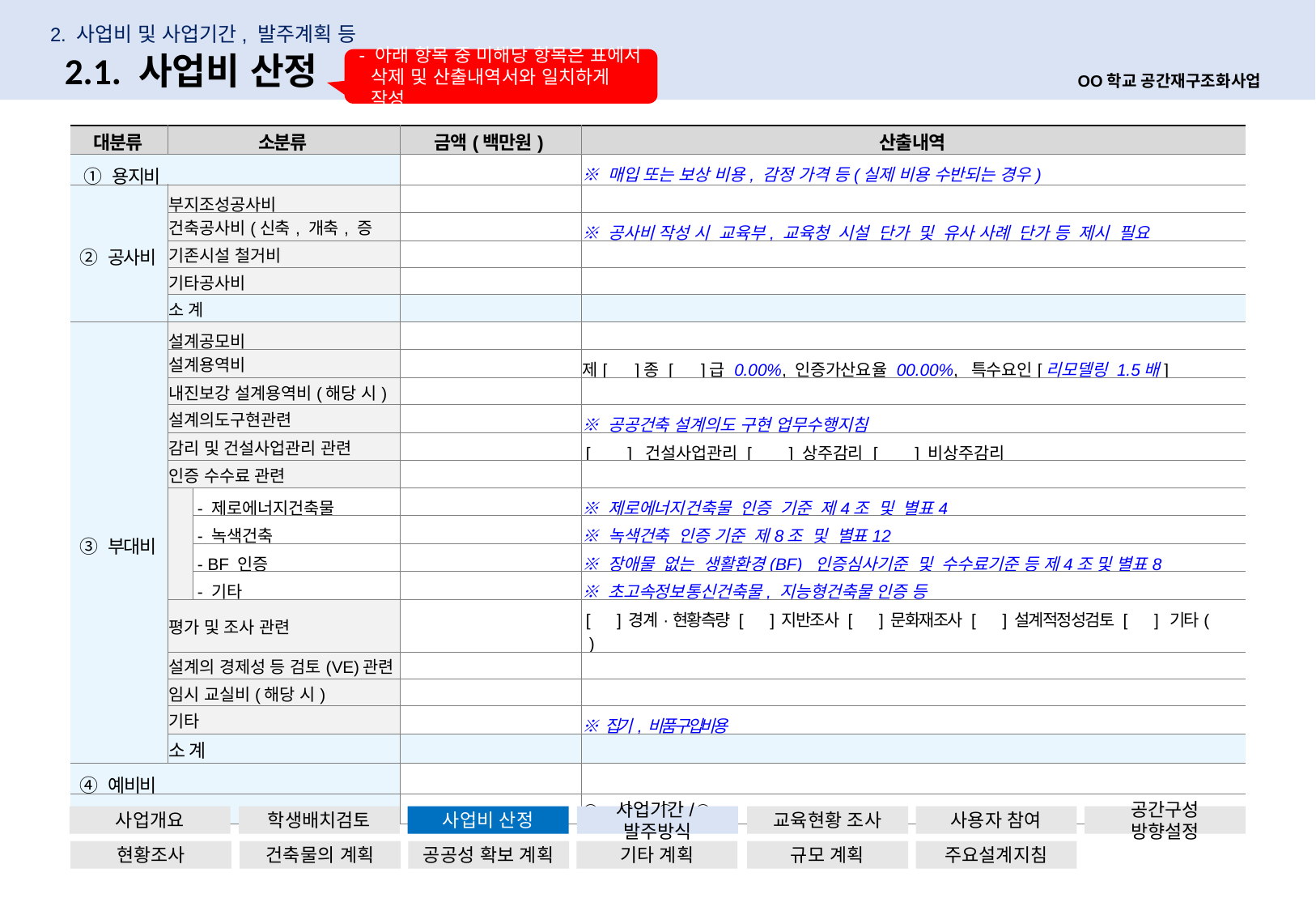

2. 사업비 및 사업기간, 발주계획 등
13
2.1. 사업비 산정
- 아래 항목 중 미해당 항목은 표에서 삭제 및 산출내역서와 일치하게 작성
OO학교 공간재구조화사업
| 대분류 | 소분류 |  | 금액(백만원) | 산 출 내 역 |
| --- | --- | --- | --- | --- |
| ① 용지비 |  |  |  | ※ 매입 또는 보상 비용, 감정 가격 등(실제 비용 수반되는 경우) |
| ② 공사비 | 부지조성공사비 |  |  |  |
|  | 건축공사비(신축, 개축, 증축) |  |  | ※ 공사비 작성 시 교육부, 교육청 시설 단가 및 유사 사례 단가 등 제시 필요 |
|  | 기존시설 철거비 |  |  |  |
|  | 기타공사비 |  |  |  |
|  | 소 계 |  |  |  |
| ③ 부대비 | 설계공모비 |  |  |  |
|  | 설계용역비 |  |  | 제[ ]종 [ ]급 0.00%, 인증가산요율 00.00%, 특수요인[리모델링 1.5배] |
|  | 내진보강 설계용역비(해당 시) |  |  |  |
|  | 설계의도구현관련 |  |  | ※ 공공건축 설계의도 구현 업무수행지침 |
|  | 감리 및 건설사업관리 관련 |  |  | [ ] 건설사업관리 [ ] 상주감리 [ ] 비상주감리 |
|  | 인증 수수료 관련 |  |  |  |
|  |  | - 제로에너지건축물 |  | ※ 제로에너지건축물 인증 기준 제4조 및 별표4 |
|  |  | - 녹색건축 |  | ※ 녹색건축 인증 기준 제8조 및 별표12 |
|  |  | - BF 인증 |  | ※ 장애물 없는 생활환경(BF) 인증심사기준 및 수수료기준 등 제4조 및 별표8 |
|  |  | - 기타 |  | ※ 초고속정보통신건축물, 지능형건축물 인증 등 |
|  | 평가 및 조사 관련 |  |  | [ ] 경계·현황측량 [ ] 지반조사 [ ] 문화재조사 [ ] 설계적정성검토 [ ] 기타( ) |
|  | 설계의 경제성 등 검토(VE)관련 |  |  |  |
|  | 임시 교실비(해당 시) |  |  |  |
|  | 기타 |  |  | ※ 집기, 비품 구입비용 |
|  | 소 계 |  |  |  |
| ④ 예비비 |  |  |  |  |
| ⑤ 총사업비 |  |  |  | ① + ② + ③ + ④ |
사업개요
학생배치검토
사업비 산정
사업기간/발주방식
교육현황 조사
사용자 참여
공간구성 방향설정
현황조사
건축물의 계획
공공성 확보 계획
기타 계획
규모 계획
주요설계지침